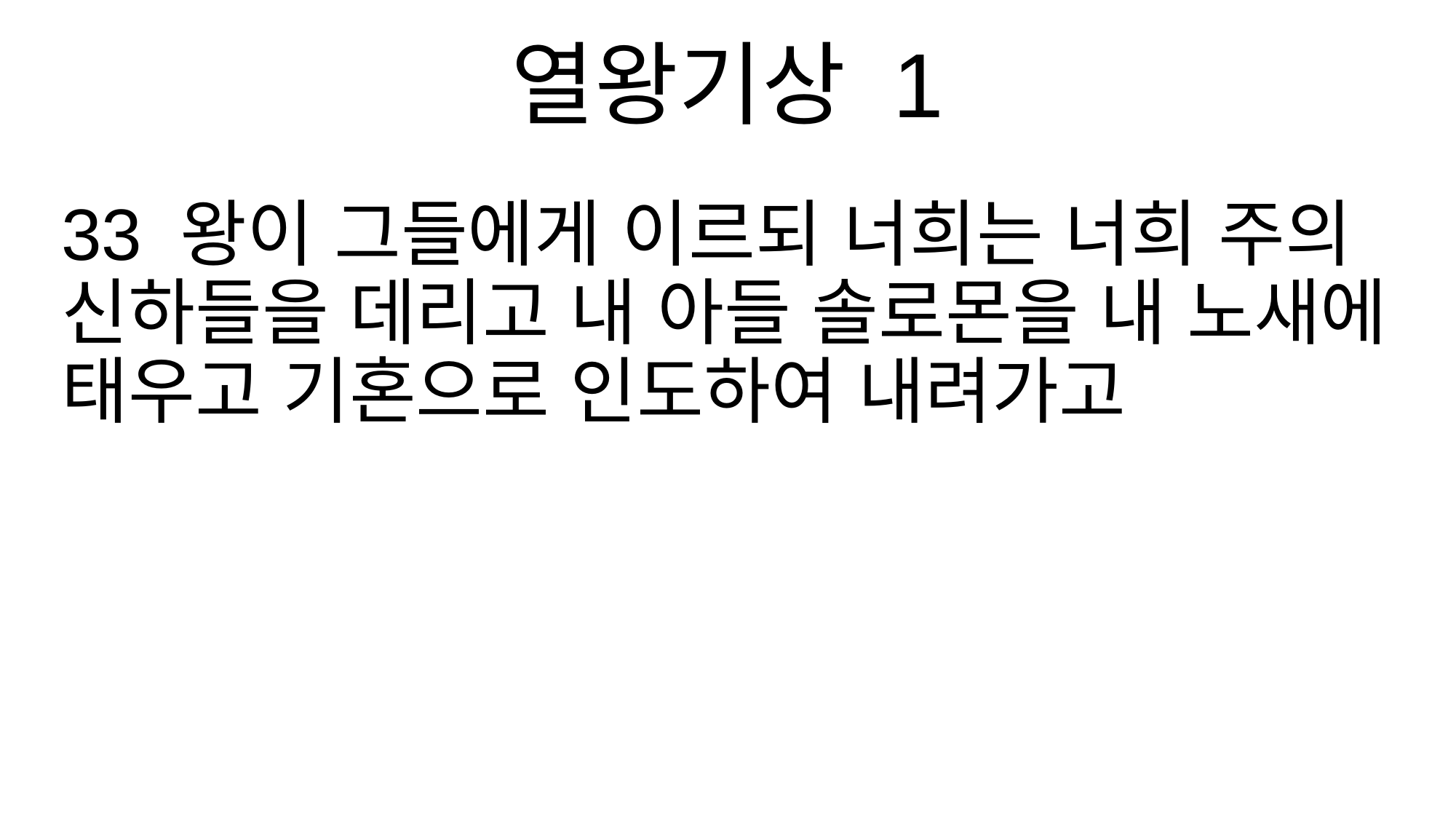

열왕기상 1
33 왕이 그들에게 이르되 너희는 너희 주의 신하들을 데리고 내 아들 솔로몬을 내 노새에 태우고 기혼으로 인도하여 내려가고